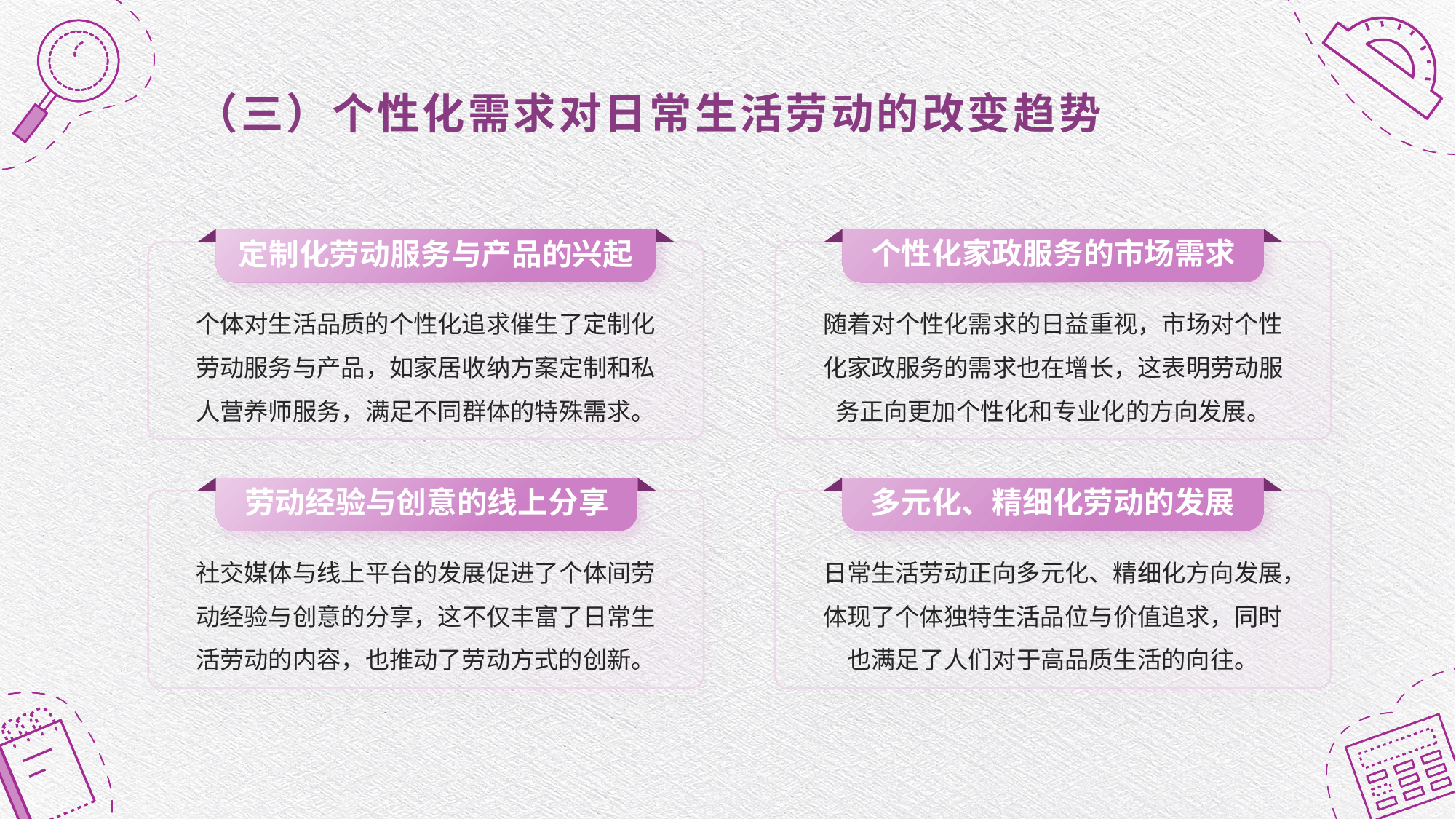

（三）个性化需求对日常生活劳动的改变趋势

个性化家政服务的市场需求

定制化劳动服务与产品的兴起

个体对生活品质的个性化追求催生了定制化劳动服务与产品，如家居收纳方案定制和私人营养师服务，满足不同群体的特殊需求。

随着对个性化需求的日益重视，市场对个性化家政服务的需求也在增长，这表明劳动服务正向更加个性化和专业化的方向发展。

劳动经验与创意的线上分享

多元化、精细化劳动的发展

社交媒体与线上平台的发展促进了个体间劳动经验与创意的分享，这不仅丰富了日常生活劳动的内容，也推动了劳动方式的创新。

日常生活劳动正向多元化、精细化方向发展，体现了个体独特生活品位与价值追求，同时也满足了人们对于高品质生活的向往。